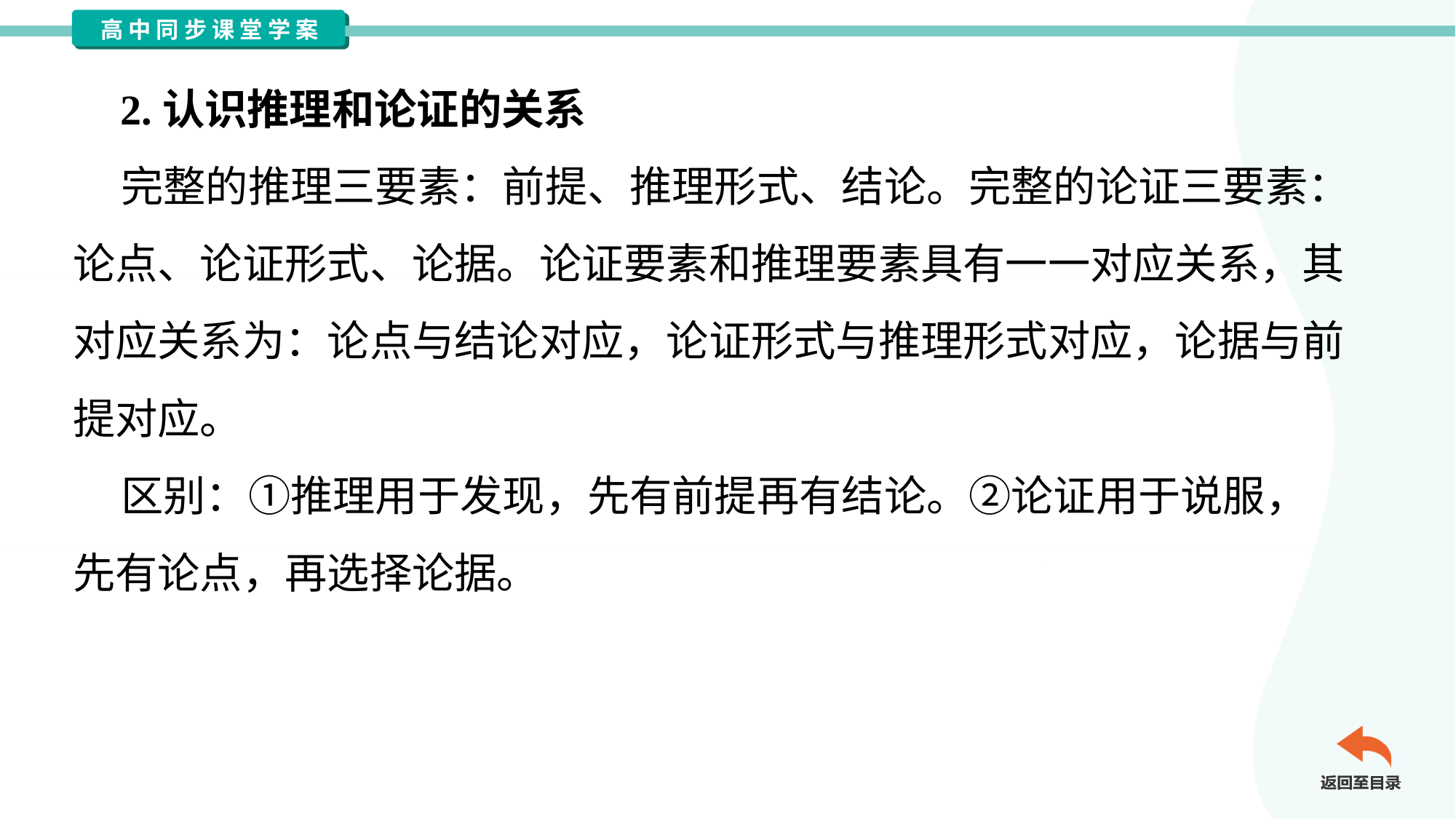

2.认识推理和论证的关系
    完整的推理三要素：前提、推理形式、结论。完整的论证三要素：
论点、论证形式、论据。论证要素和推理要素具有一一对应关系，其
对应关系为：论点与结论对应，论证形式与推理形式对应，论据与前
提对应。
    区别：①推理用于发现，先有前提再有结论。②论证用于说服，
先有论点，再选择论据。